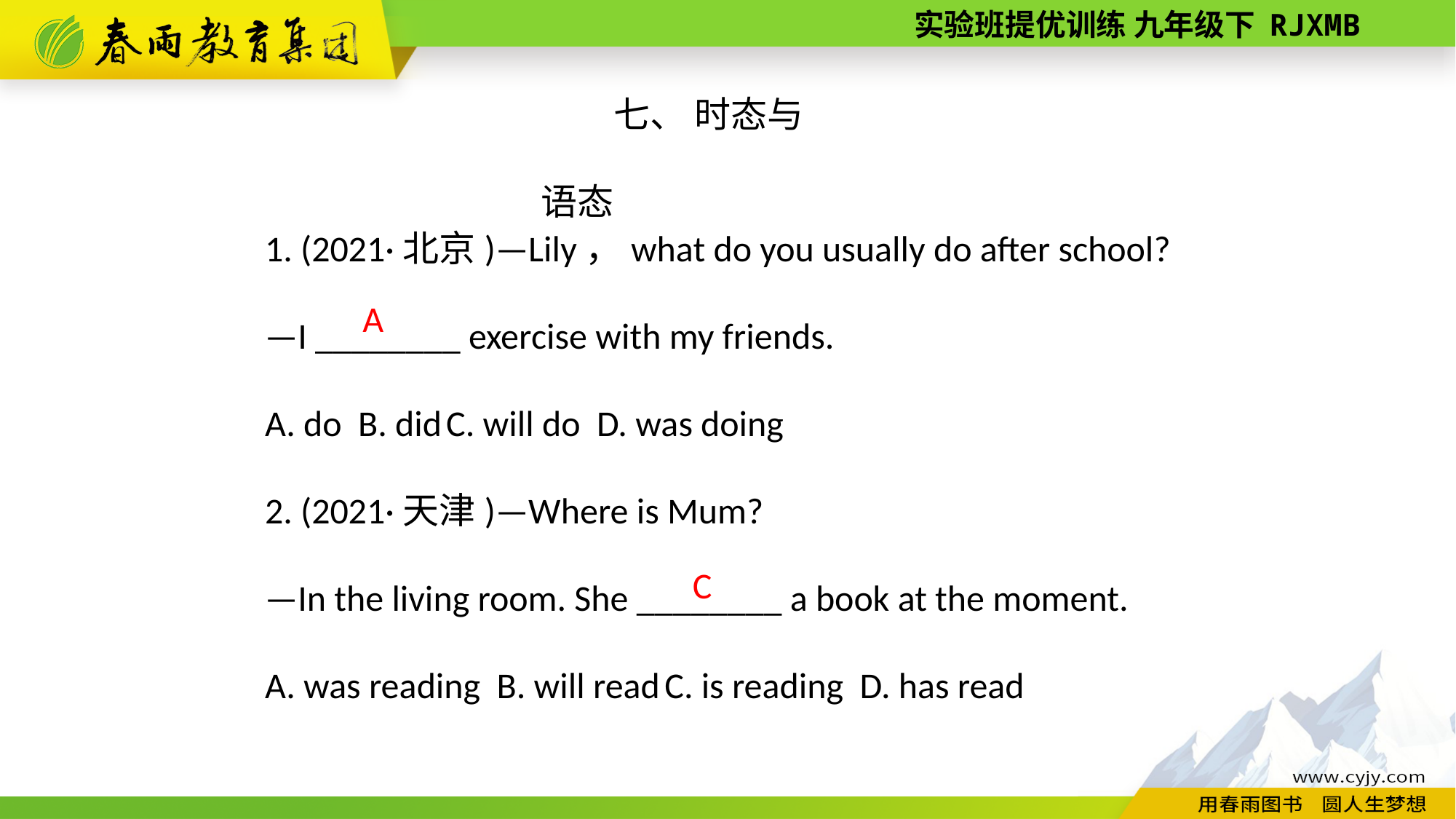

七、 时态与语态
1. (2021·北京)—Lily，what do you usually do after school?
—I ________ exercise with my friends.
A. do  B. did C. will do  D. was doing
2. (2021·天津)—Where is Mum?
—In the living room. She ________ a book at the moment.
A. was reading  B. will read C. is reading  D. has read
A
C